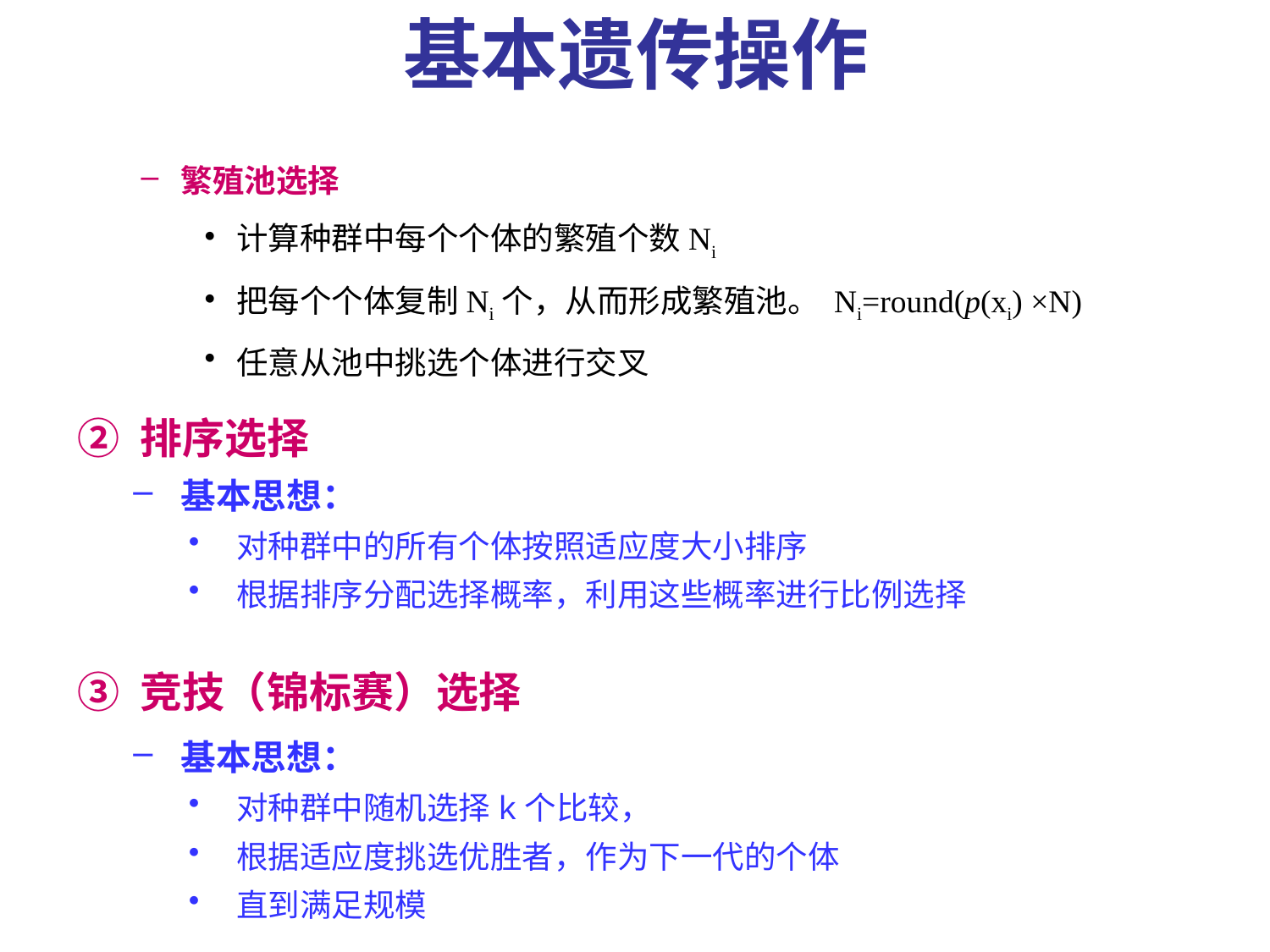

基本遗传操作
繁殖池选择
计算种群中每个个体的繁殖个数Ni
把每个个体复制Ni个，从而形成繁殖池。 Ni=round(p(xi) ×N)
任意从池中挑选个体进行交叉
② 排序选择
基本思想：
对种群中的所有个体按照适应度大小排序
根据排序分配选择概率，利用这些概率进行比例选择
③ 竞技（锦标赛）选择
基本思想：
对种群中随机选择k个比较，
根据适应度挑选优胜者，作为下一代的个体
直到满足规模